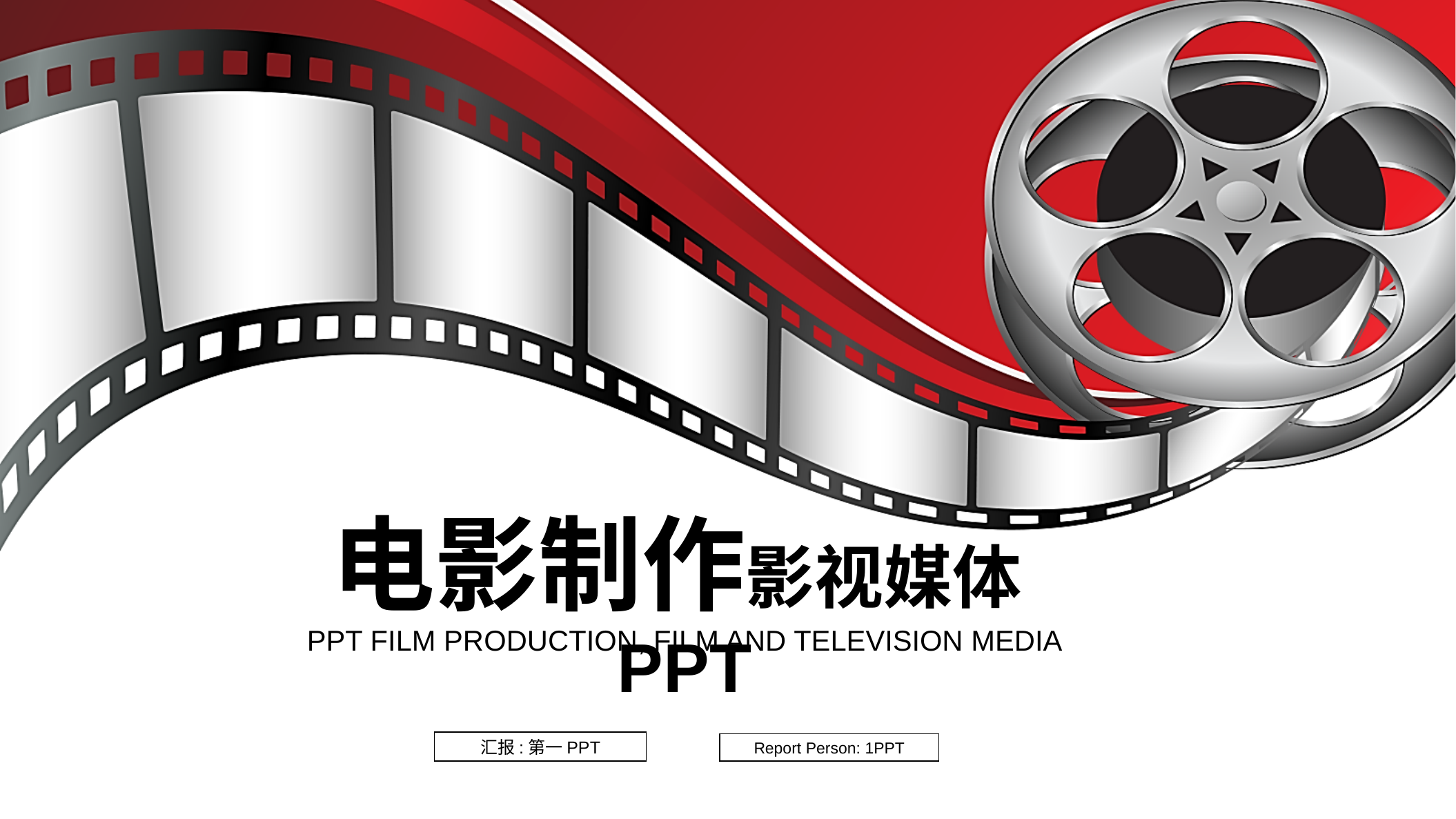

电影制作影视媒体PPT
PPT FILM PRODUCTION, FILM AND TELEVISION MEDIA
汇报:第一PPT
Report Person: 1PPT